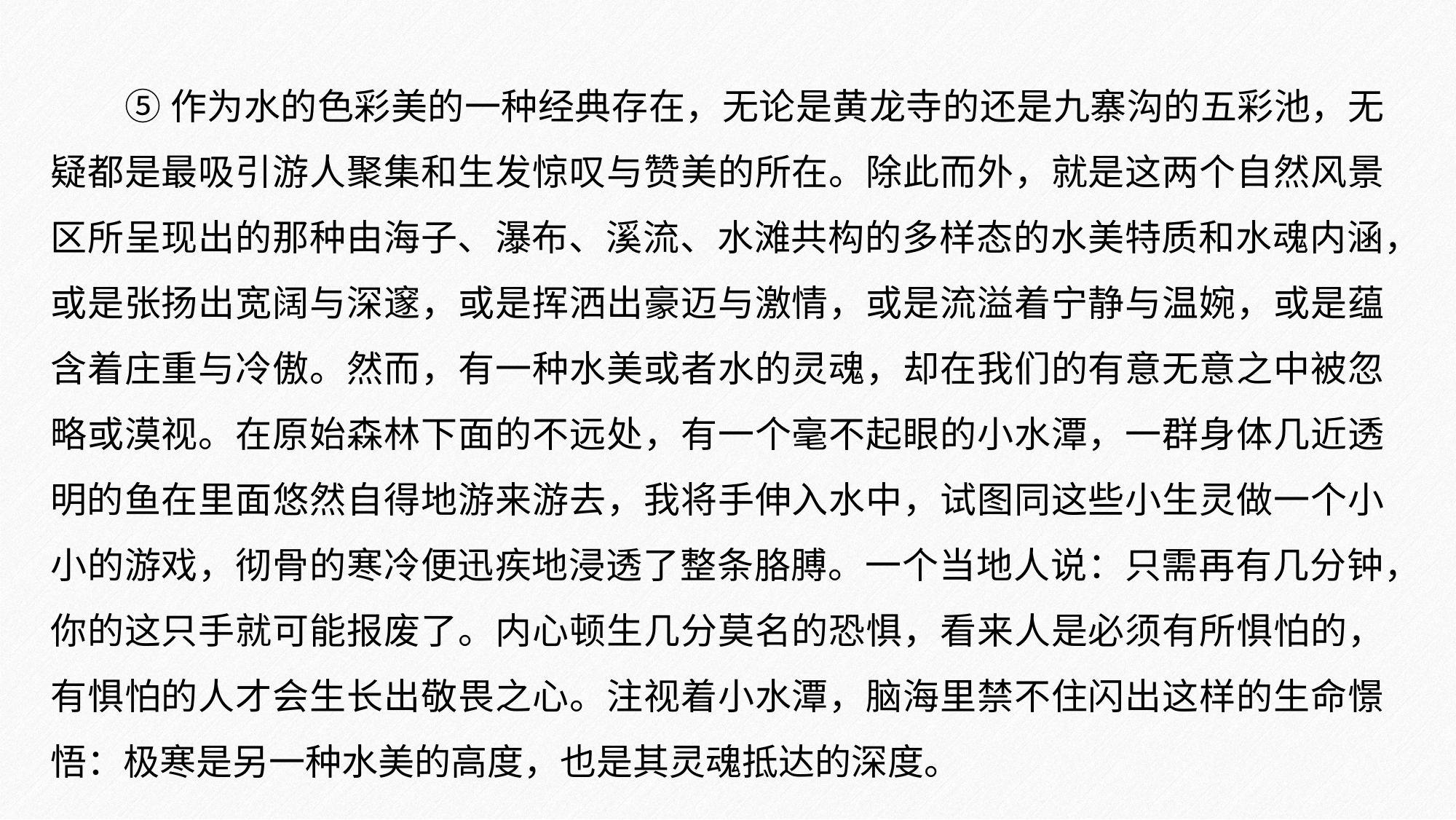

⑤作为水的色彩美的一种经典存在，无论是黄龙寺的还是九寨沟的五彩池，无疑都是最吸引游人聚集和生发惊叹与赞美的所在。除此而外，就是这两个自然风景区所呈现出的那种由海子、瀑布、溪流、水滩共构的多样态的水美特质和水魂内涵，或是张扬出宽阔与深邃，或是挥洒出豪迈与激情，或是流溢着宁静与温婉，或是蕴含着庄重与冷傲。然而，有一种水美或者水的灵魂，却在我们的有意无意之中被忽略或漠视。在原始森林下面的不远处，有一个毫不起眼的小水潭，一群身体几近透明的鱼在里面悠然自得地游来游去，我将手伸入水中，试图同这些小生灵做一个小小的游戏，彻骨的寒冷便迅疾地浸透了整条胳膊。一个当地人说：只需再有几分钟，你的这只手就可能报废了。内心顿生几分莫名的恐惧，看来人是必须有所惧怕的，有惧怕的人才会生长出敬畏之心。注视着小水潭，脑海里禁不住闪出这样的生命憬悟：极寒是另一种水美的高度，也是其灵魂抵达的深度。